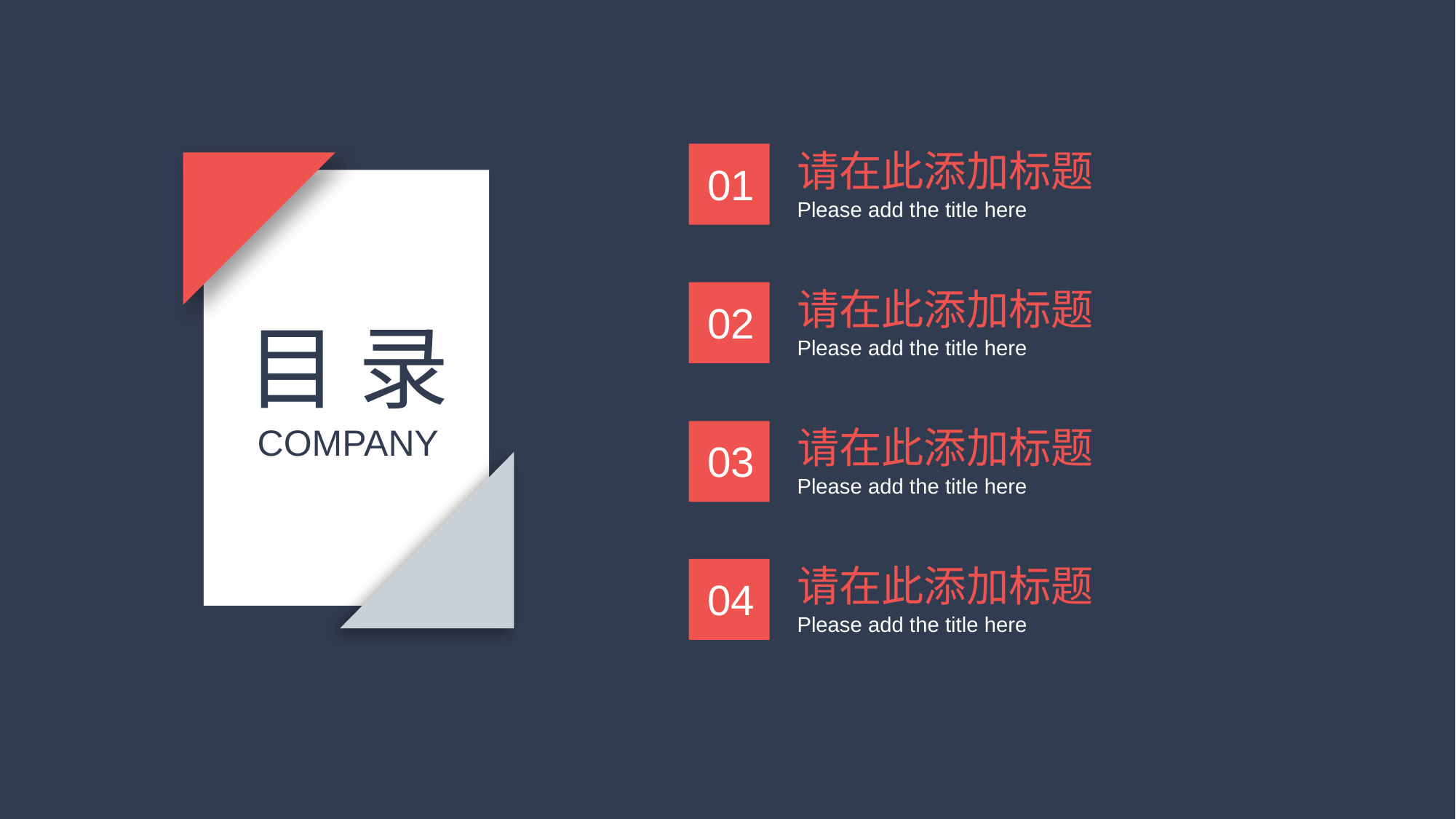

请在此添加标题

01

Please add the title here
请在此添加标题

02
目 录
COMPANY
Please add the title here
请在此添加标题

03

Please add the title here
请在此添加标题

04
Please add the title here